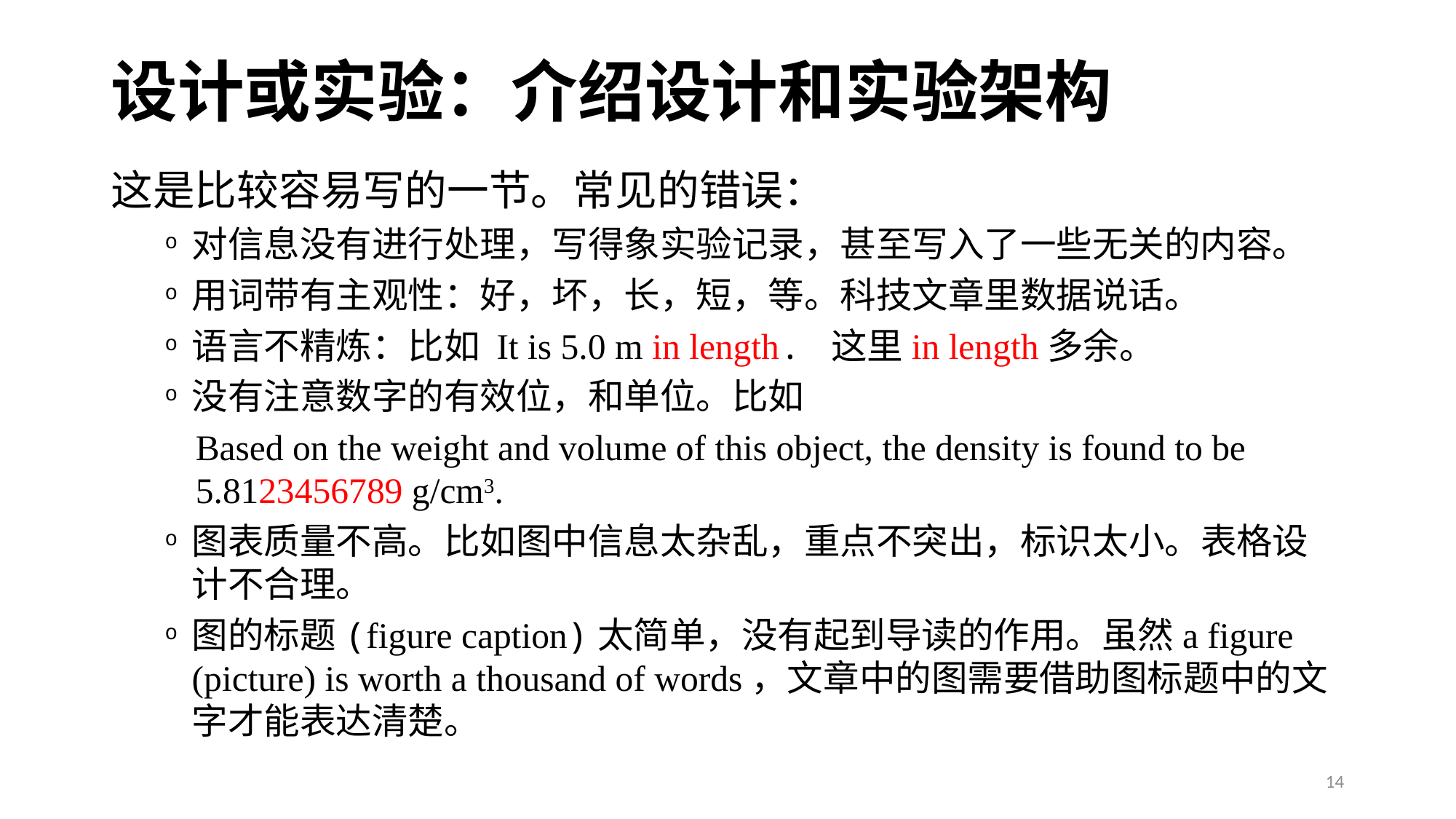

# 设计或实验：介绍设计和实验架构
这是比较容易写的一节。常见的错误：
对信息没有进行处理，写得象实验记录，甚至写入了一些无关的内容。
用词带有主观性：好，坏，长，短，等。科技文章里数据说话。
语言不精炼：比如 It is 5.0 m in length. 这里in length多余。
没有注意数字的有效位，和单位。比如
Based on the weight and volume of this object, the density is found to be 5.8123456789 g/cm3.
图表质量不高。比如图中信息太杂乱，重点不突出，标识太小。表格设计不合理。
图的标题(figure caption)太简单，没有起到导读的作用。虽然a figure (picture) is worth a thousand of words，文章中的图需要借助图标题中的文字才能表达清楚。

14